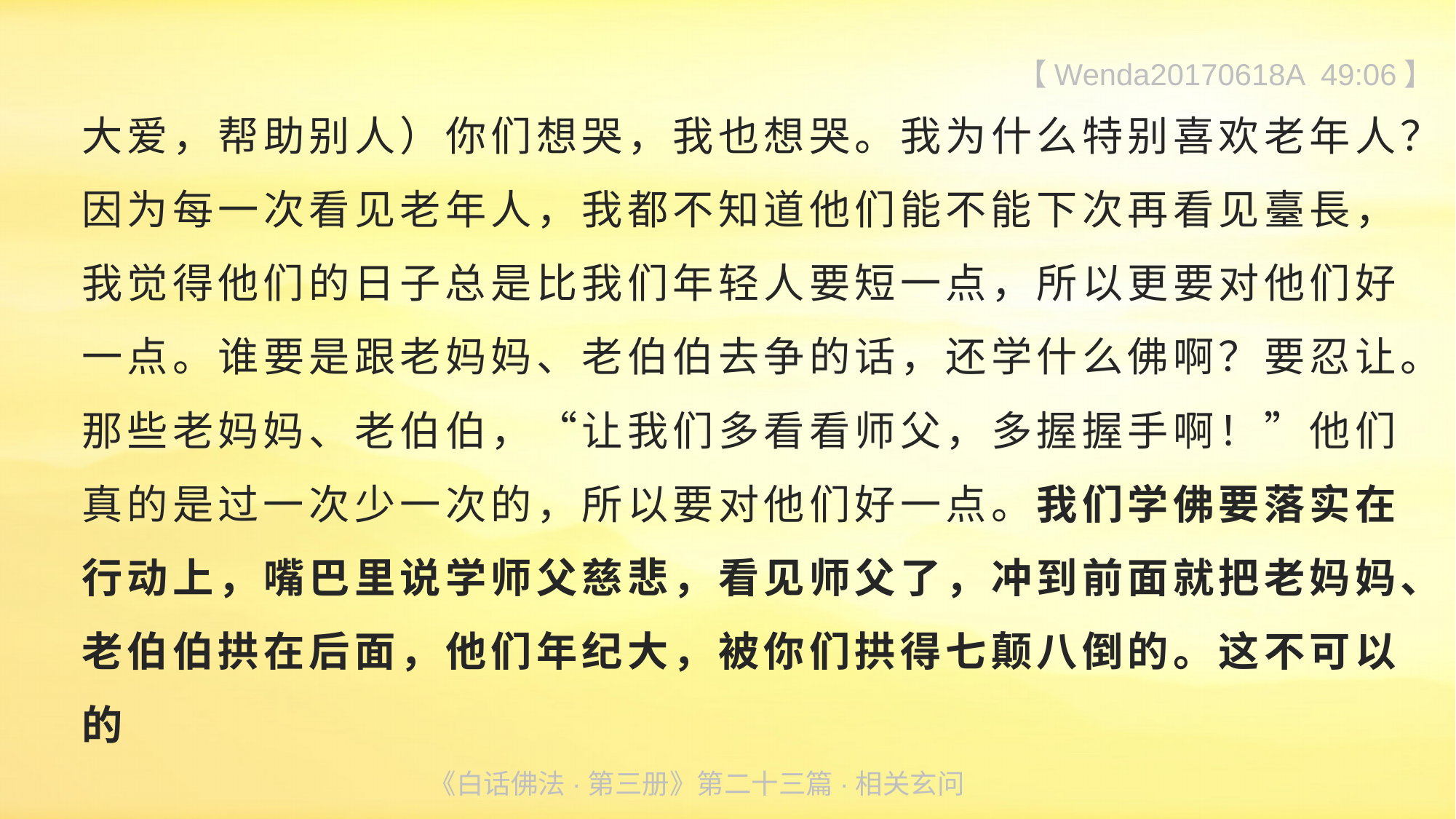

【Wenda20170618A  49:06】
大爱，帮助别人）你们想哭，我也想哭。我为什么特别喜欢老年人？因为每一次看见老年人，我都不知道他们能不能下次再看见臺長，我觉得他们的日子总是比我们年轻人要短一点，所以更要对他们好一点。谁要是跟老妈妈、老伯伯去争的话，还学什么佛啊？要忍让。那些老妈妈、老伯伯，“让我们多看看师父，多握握手啊！”他们真的是过一次少一次的，所以要对他们好一点。我们学佛要落实在行动上，嘴巴里说学师父慈悲，看见师父了，冲到前面就把老妈妈、老伯伯拱在后面，他们年纪大，被你们拱得七颠八倒的。这不可以的
《白话佛法·第三册》第二十三篇·相关玄问